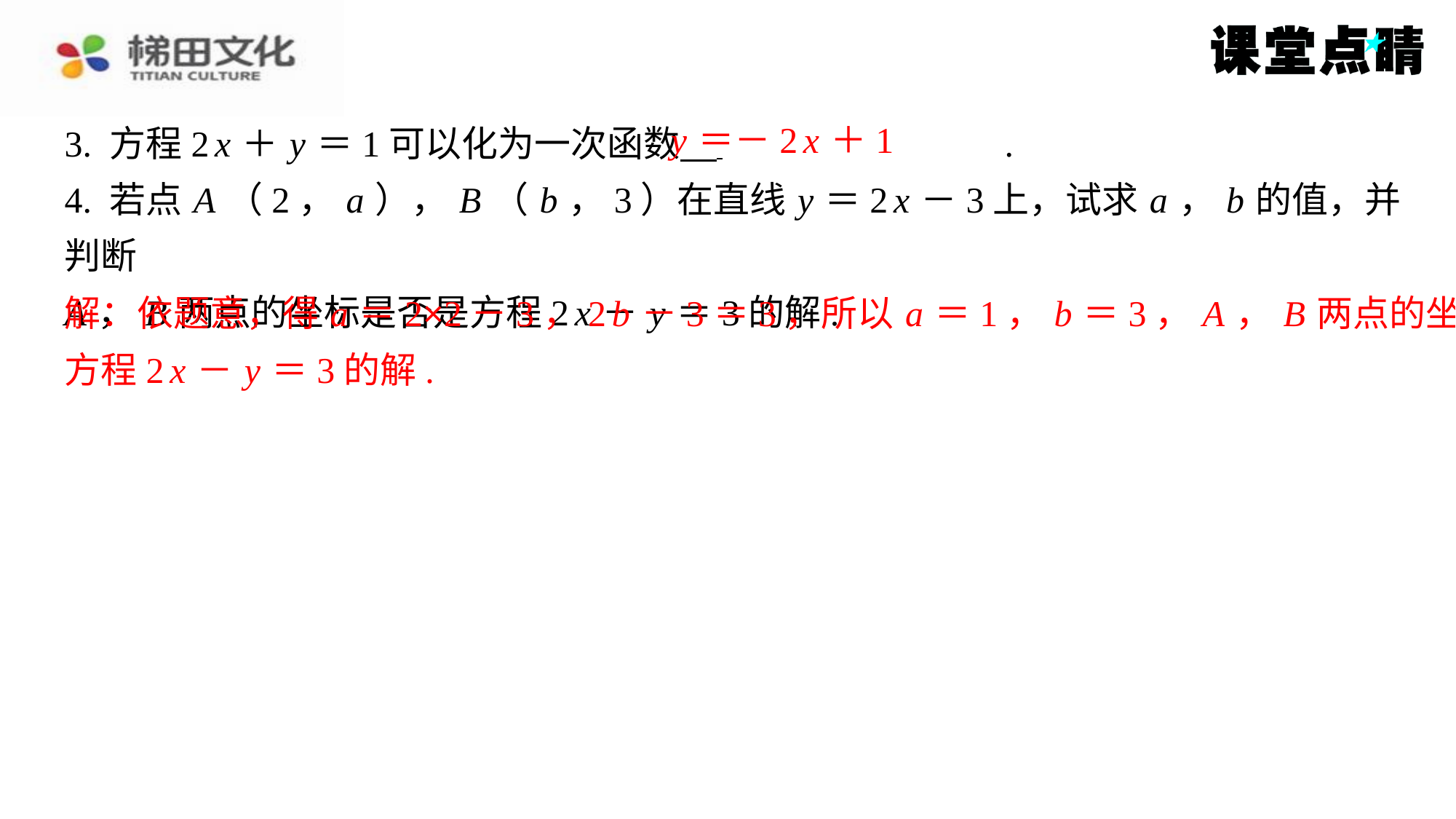

y ＝－2 x ＋1
3. 方程2 x ＋ y ＝1可以化为一次函数 　 y ＝－2 x ＋1　.
4. 若点 A （2， a ）， B （ b ，3）在直线 y ＝2 x －3上，试求 a ， b 的值，并判断
A ， B 两点的坐标是否是方程2 x － y ＝3的解.
解：依题意，得 a ＝2×2－3，2 b －3＝3，所以 a ＝1， b ＝3， A ， B 两点的坐标是
方程2 x － y ＝3的解.
解：依题意，得 a ＝2×2－3，2 b －3＝3，所以 a ＝1， b ＝3， A ， B 两点的坐标是
方程2 x － y ＝3的解.